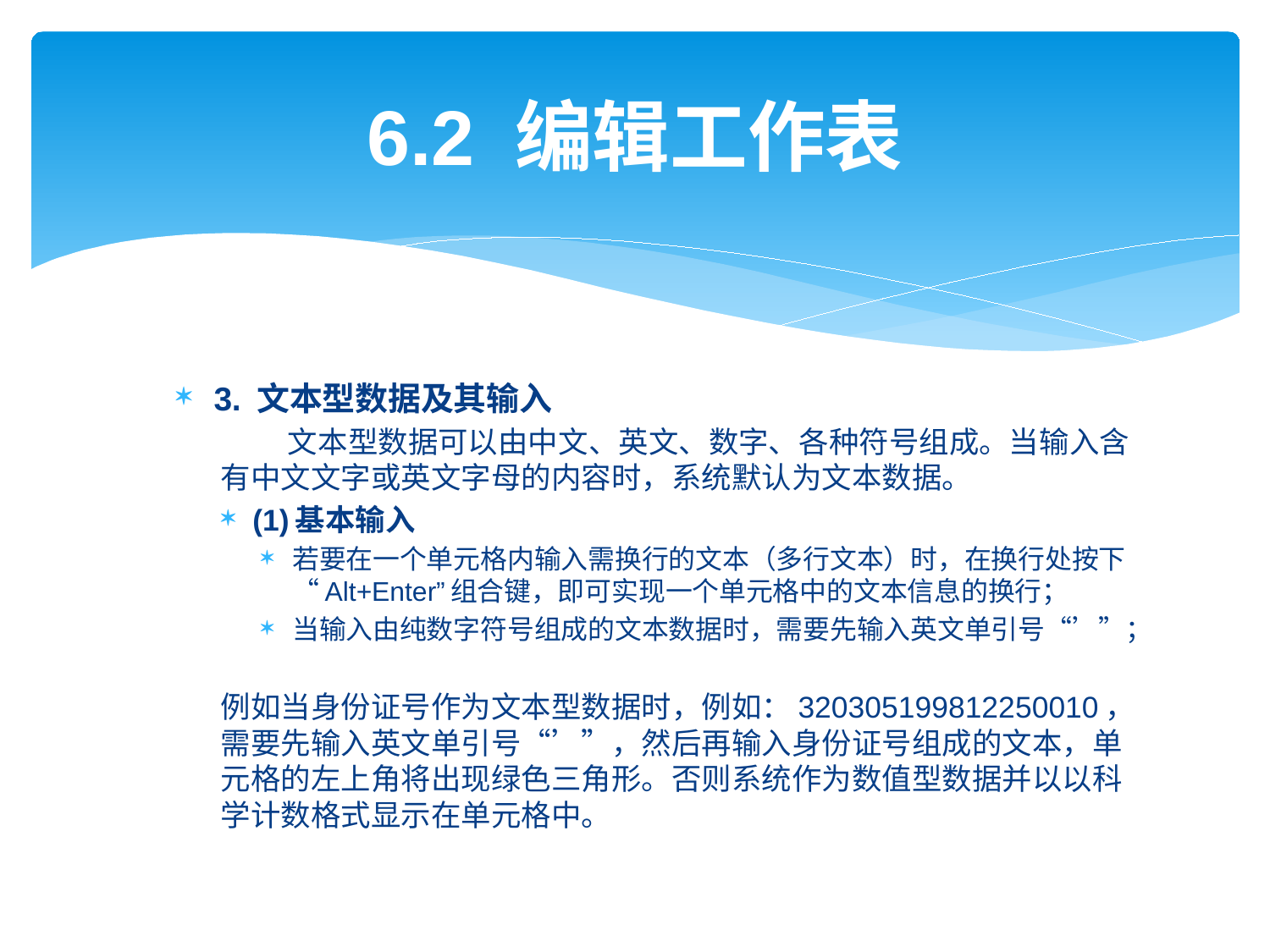

# 6.2 编辑工作表
3. 文本型数据及其输入
         文本型数据可以由中文、英文、数字、各种符号组成。当输入含有中文文字或英文字母的内容时，系统默认为文本数据。
(1)基本输入
若要在一个单元格内输入需换行的文本（多行文本）时，在换行处按下“Alt+Enter”组合键，即可实现一个单元格中的文本信息的换行；
当输入由纯数字符号组成的文本数据时，需要先输入英文单引号“’”；

例如当身份证号作为文本型数据时，例如：320305199812250010，需要先输入英文单引号“’”，然后再输入身份证号组成的文本，单元格的左上角将出现绿色三角形。否则系统作为数值型数据并以以科学计数格式显示在单元格中。